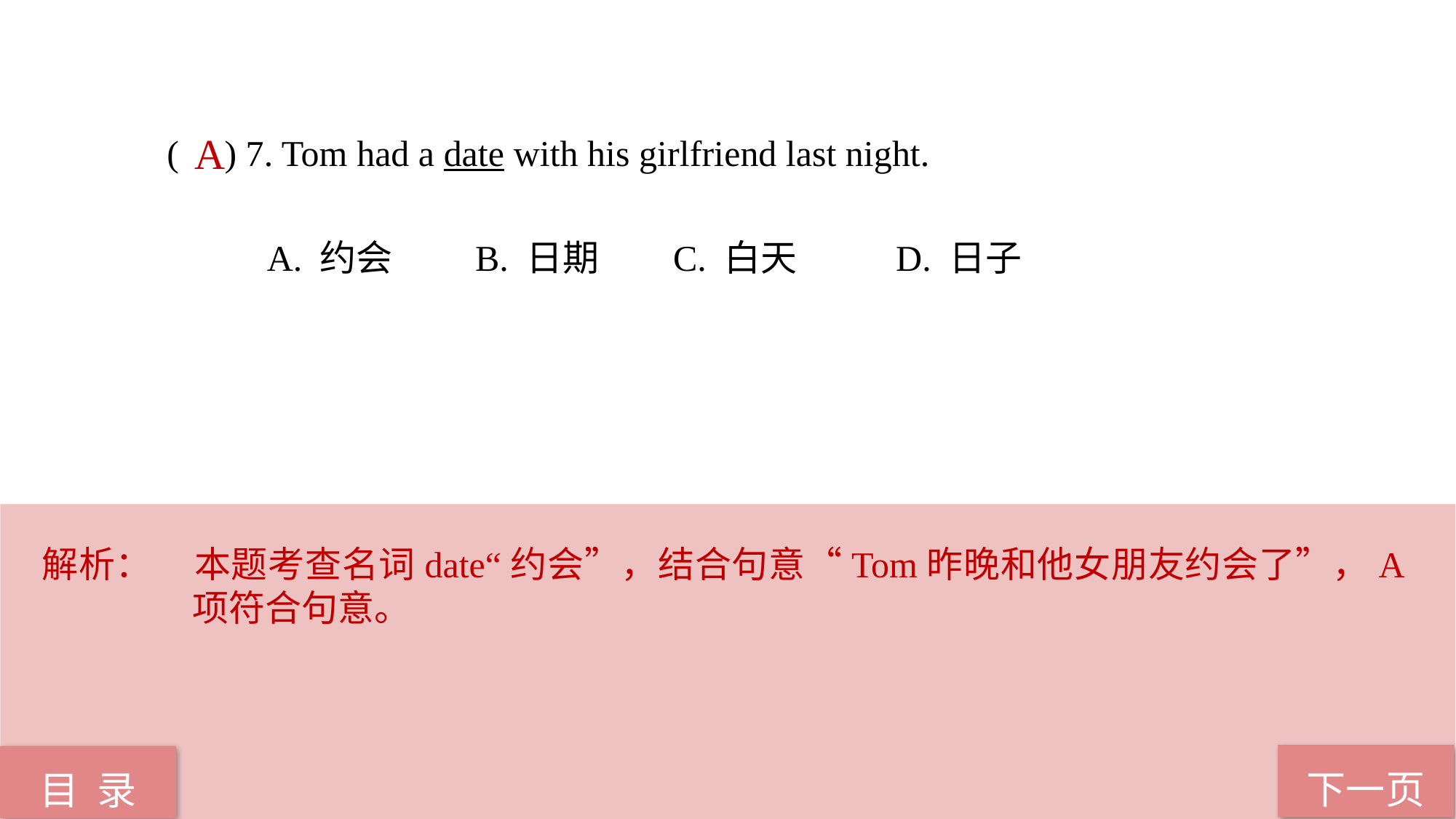

(     ) 7. Tom had a date with his girlfriend last night.

           A. 约会         B. 日期        C. 白天           D. 日子
A
解析：	本题考查名词date“约会”，结合句意“Tom昨晚和他女朋友约会了”，A项符合句意。